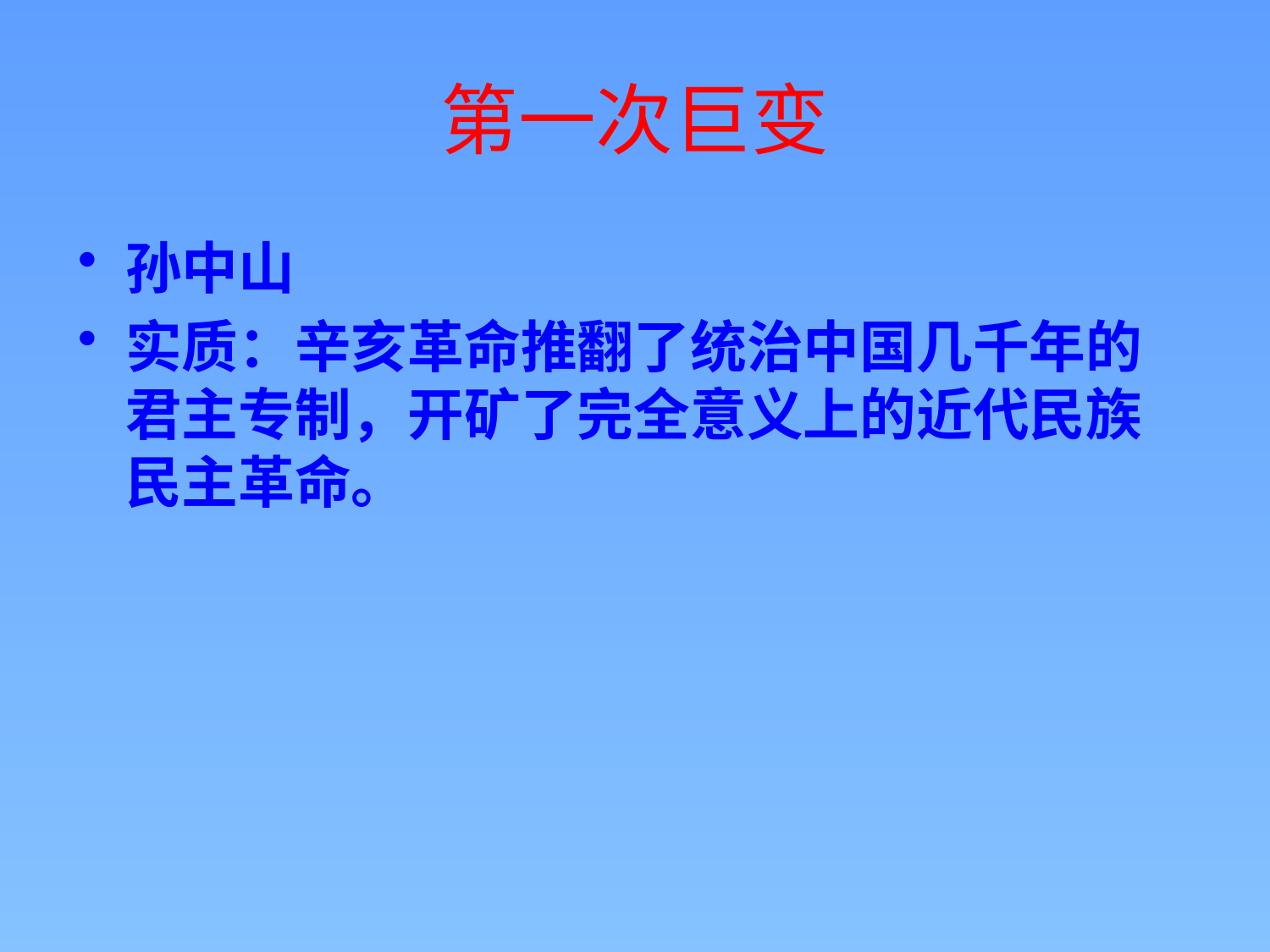

第一次巨变
孙中山
实质：辛亥革命推翻了统治中国几千年的君主专制，开矿了完全意义上的近代民族民主革命。